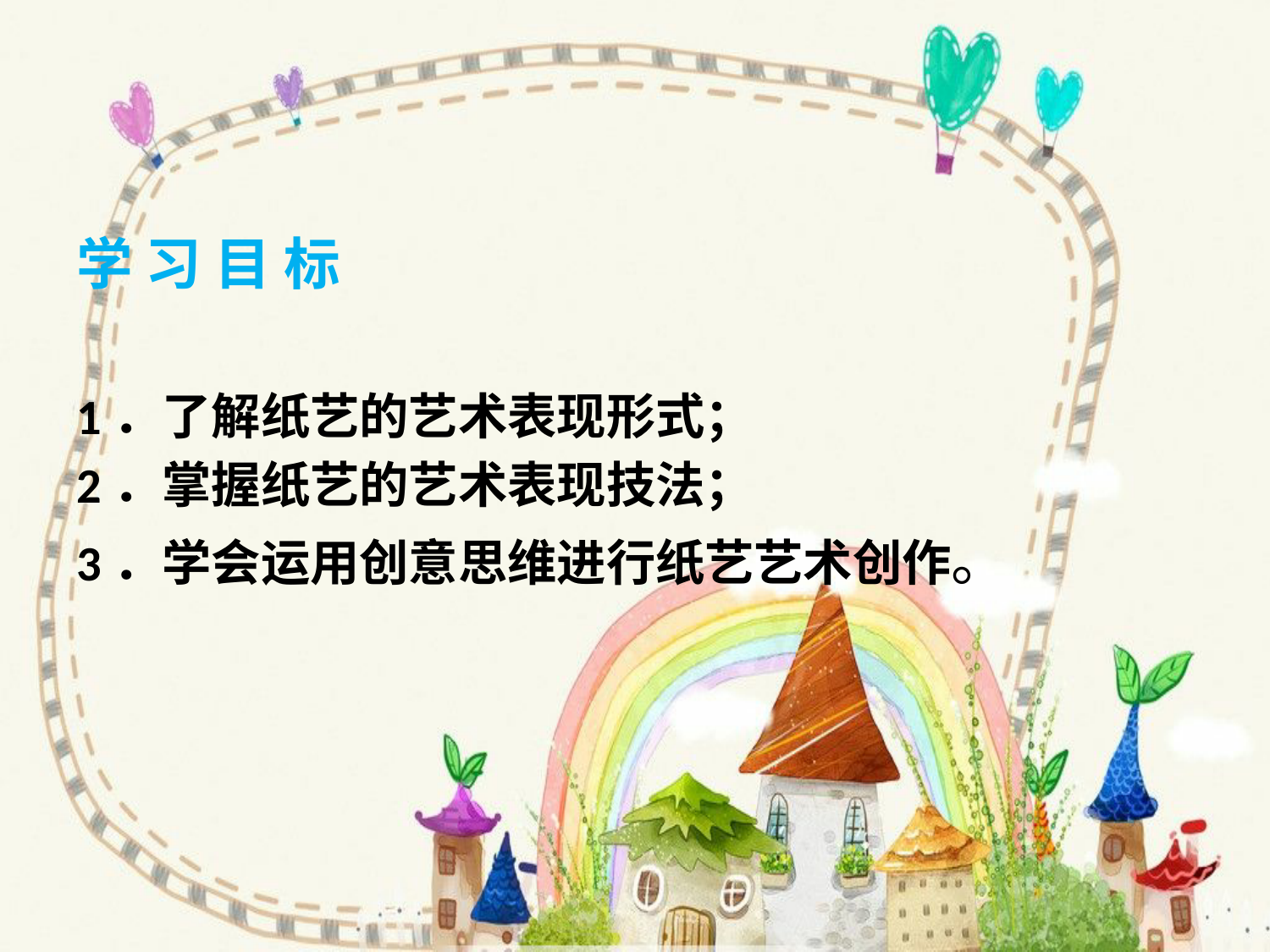

学 习 目 标

1．了解纸艺的艺术表现形式；
2．掌握纸艺的艺术表现技法；
3．学会运用创意思维进行纸艺艺术创作。